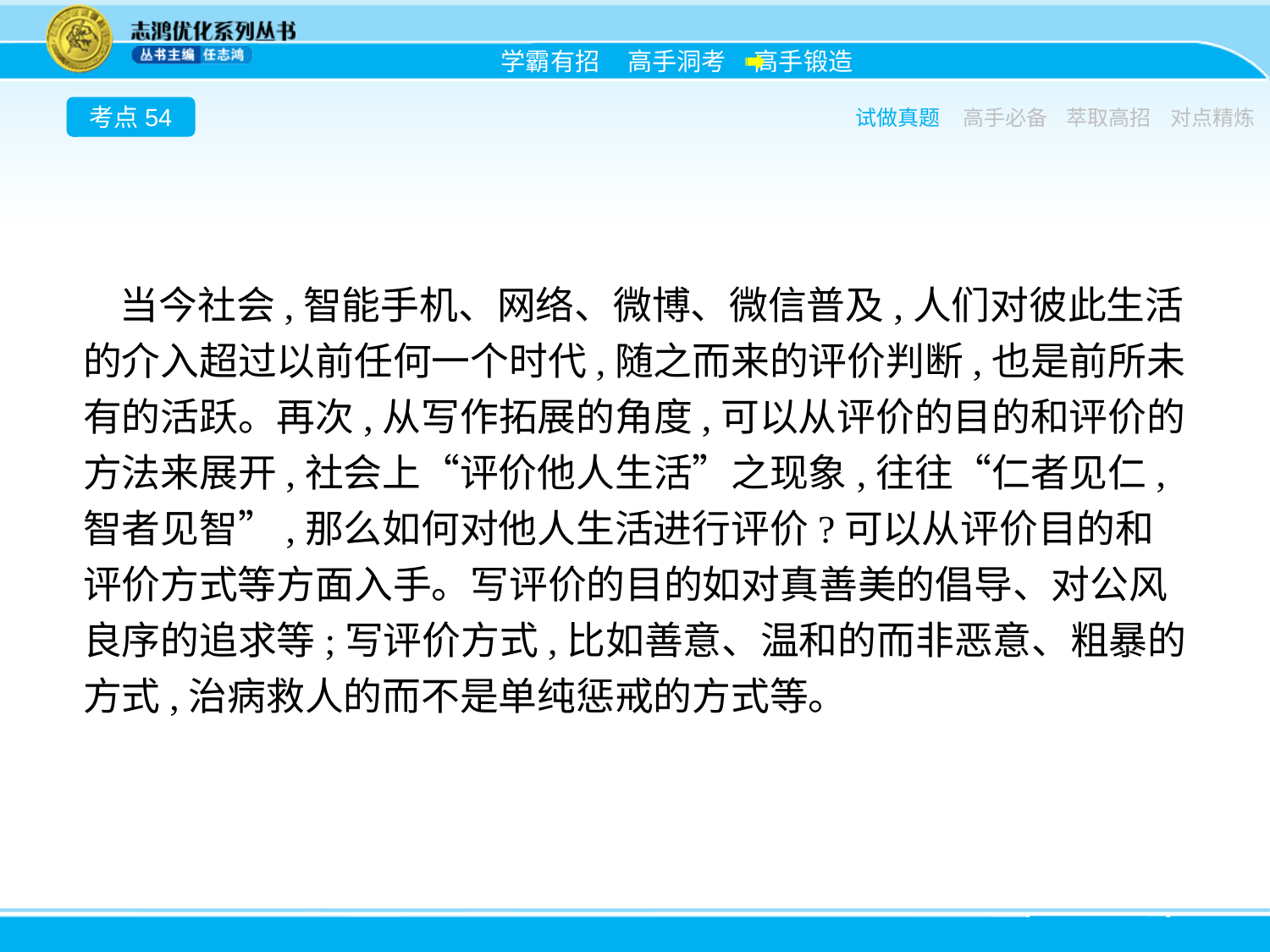

考点54
试做真题
高手必备
萃取高招
对点精炼
当今社会,智能手机、网络、微博、微信普及,人们对彼此生活的介入超过以前任何一个时代,随之而来的评价判断,也是前所未有的活跃。再次,从写作拓展的角度,可以从评价的目的和评价的方法来展开,社会上“评价他人生活”之现象,往往“仁者见仁,智者见智”,那么如何对他人生活进行评价?可以从评价目的和评价方式等方面入手。写评价的目的如对真善美的倡导、对公风良序的追求等;写评价方式,比如善意、温和的而非恶意、粗暴的方式,治病救人的而不是单纯惩戒的方式等。